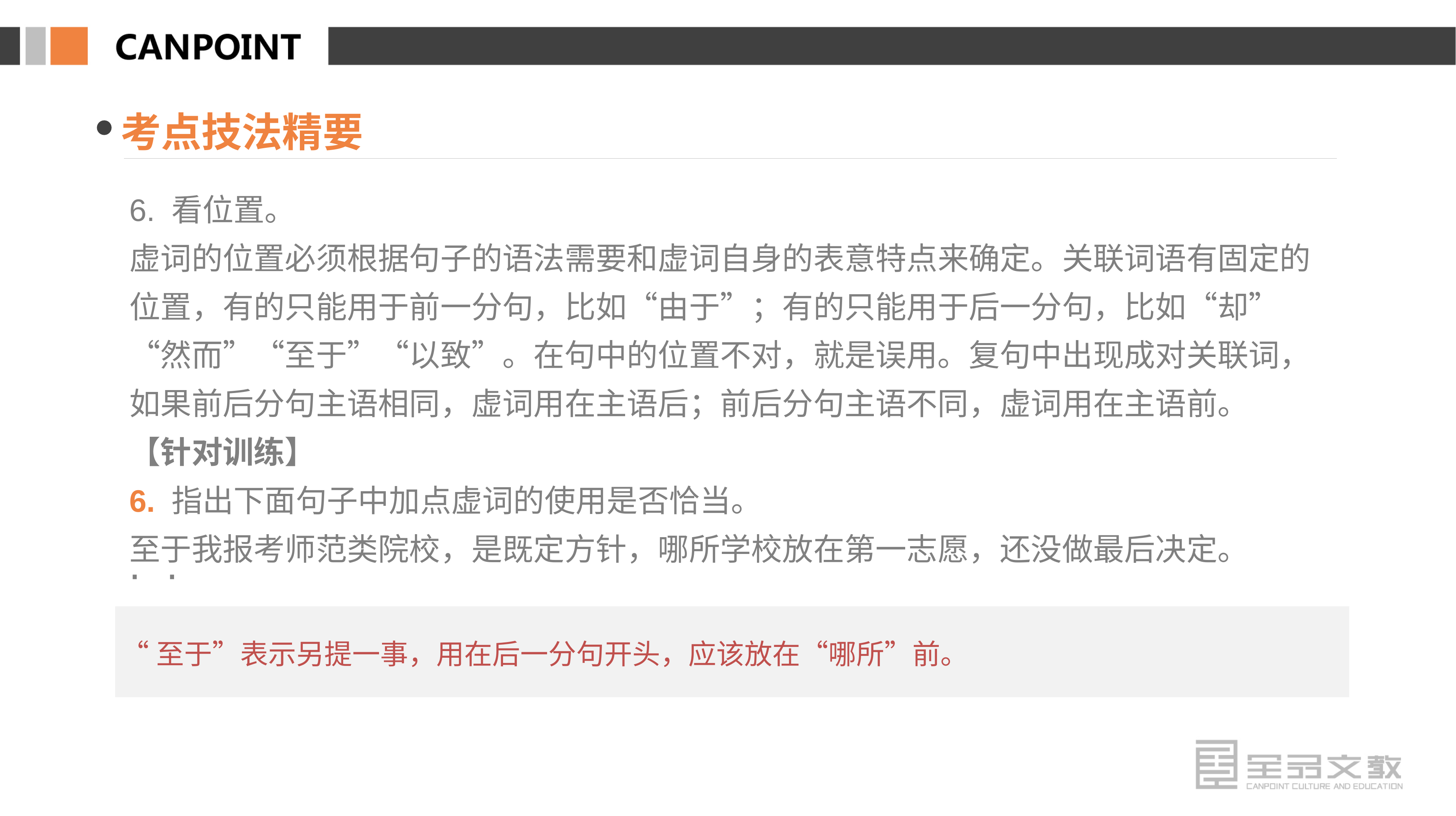

考点技法精要

6. 看位置。
虚词的位置必须根据句子的语法需要和虚词自身的表意特点来确定。关联词语有固定的位置，有的只能用于前一分句，比如“由于”；有的只能用于后一分句，比如“却”“然而”“至于”“以致”。在句中的位置不对，就是误用。复句中出现成对关联词，如果前后分句主语相同，虚词用在主语后；前后分句主语不同，虚词用在主语前。
【针对训练】
6. 指出下面句子中加点虚词的使用是否恰当。
至于我报考师范类院校，是既定方针，哪所学校放在第一志愿，还没做最后决定。

·  ·

“至于”表示另提一事，用在后一分句开头，应该放在“哪所”前。